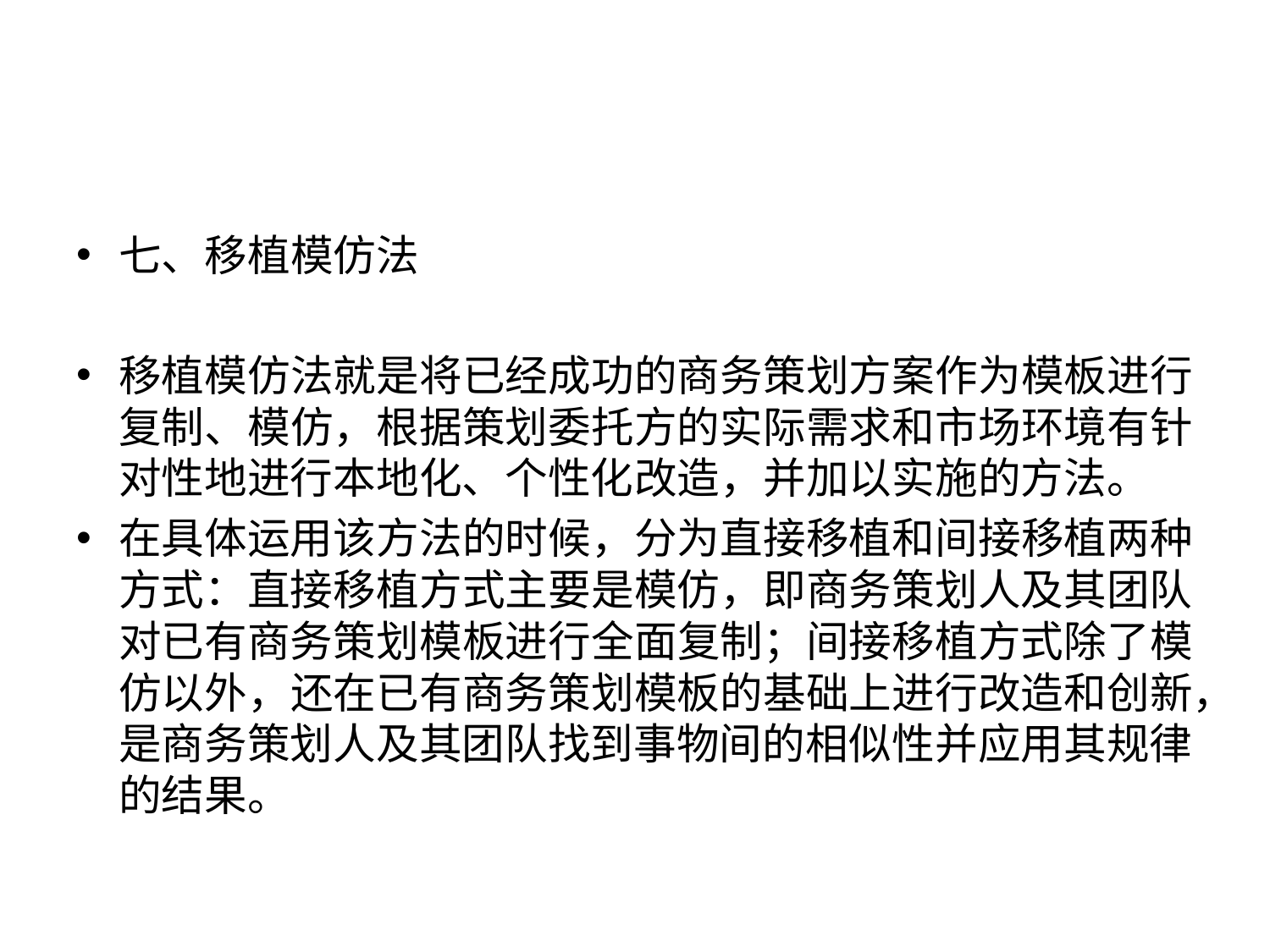

#
七、移植模仿法

移植模仿法就是将已经成功的商务策划方案作为模板进行复制、模仿，根据策划委托方的实际需求和市场环境有针对性地进行本地化、个性化改造，并加以实施的方法。
在具体运用该方法的时候，分为直接移植和间接移植两种方式：直接移植方式主要是模仿，即商务策划人及其团队对已有商务策划模板进行全面复制；间接移植方式除了模仿以外，还在已有商务策划模板的基础上进行改造和创新，是商务策划人及其团队找到事物间的相似性并应用其规律的结果。